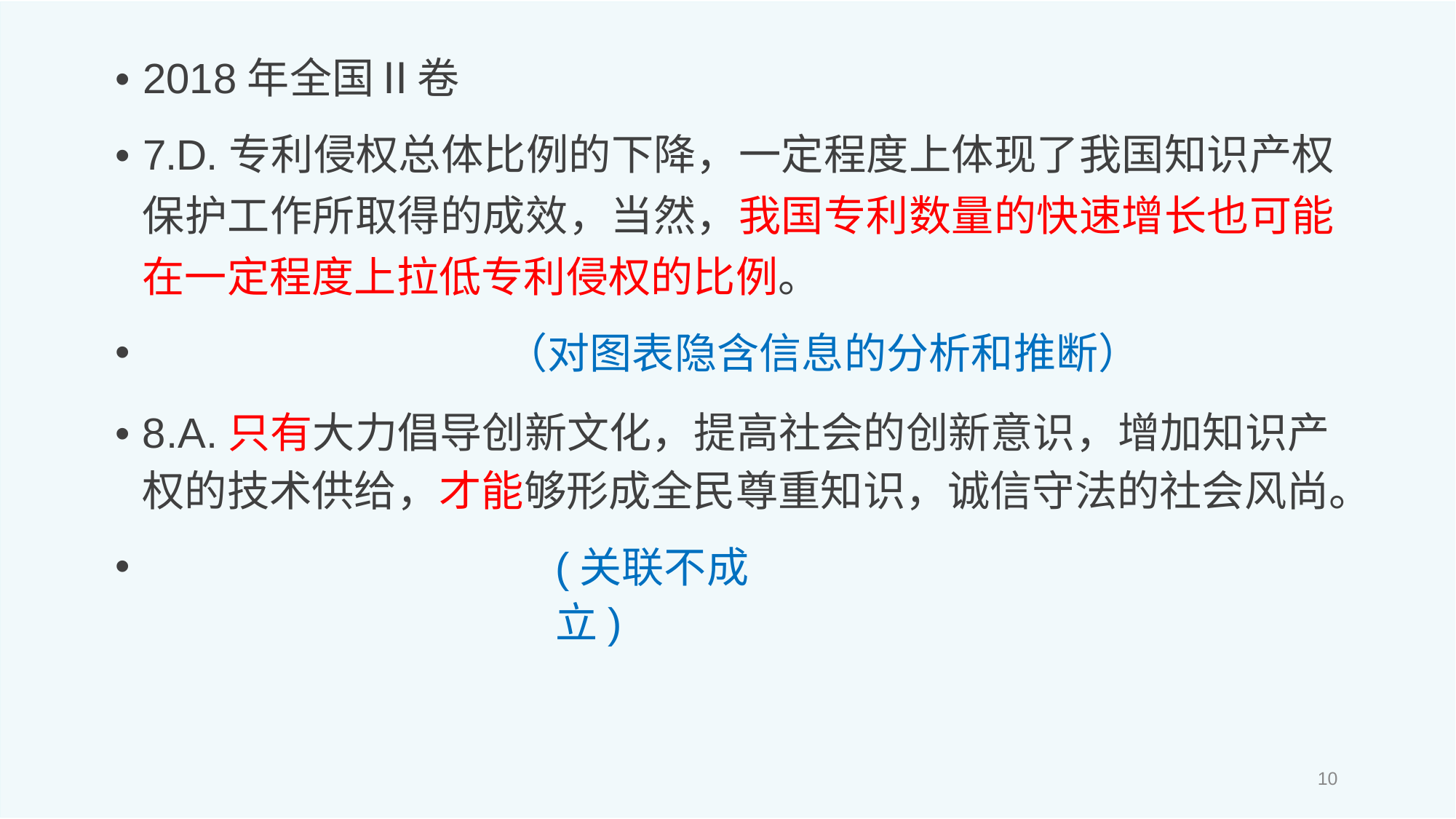

• 2018年全国Ⅱ卷
• 7.D.专利侵权总体比例的下降，一定程度上体现了我国知识产权 保护工作所取得的成效，当然，我国专利数量的快速增长也可能 在一定程度上拉低专利侵权的比例。
（对图表隐含信息的分析和推断）
•
• 8.A.只有大力倡导创新文化，提高社会的创新意识，增加知识产 权的技术供给，才能够形成全民尊重知识，诚信守法的社会风尚。
(关联不成立)
•
10